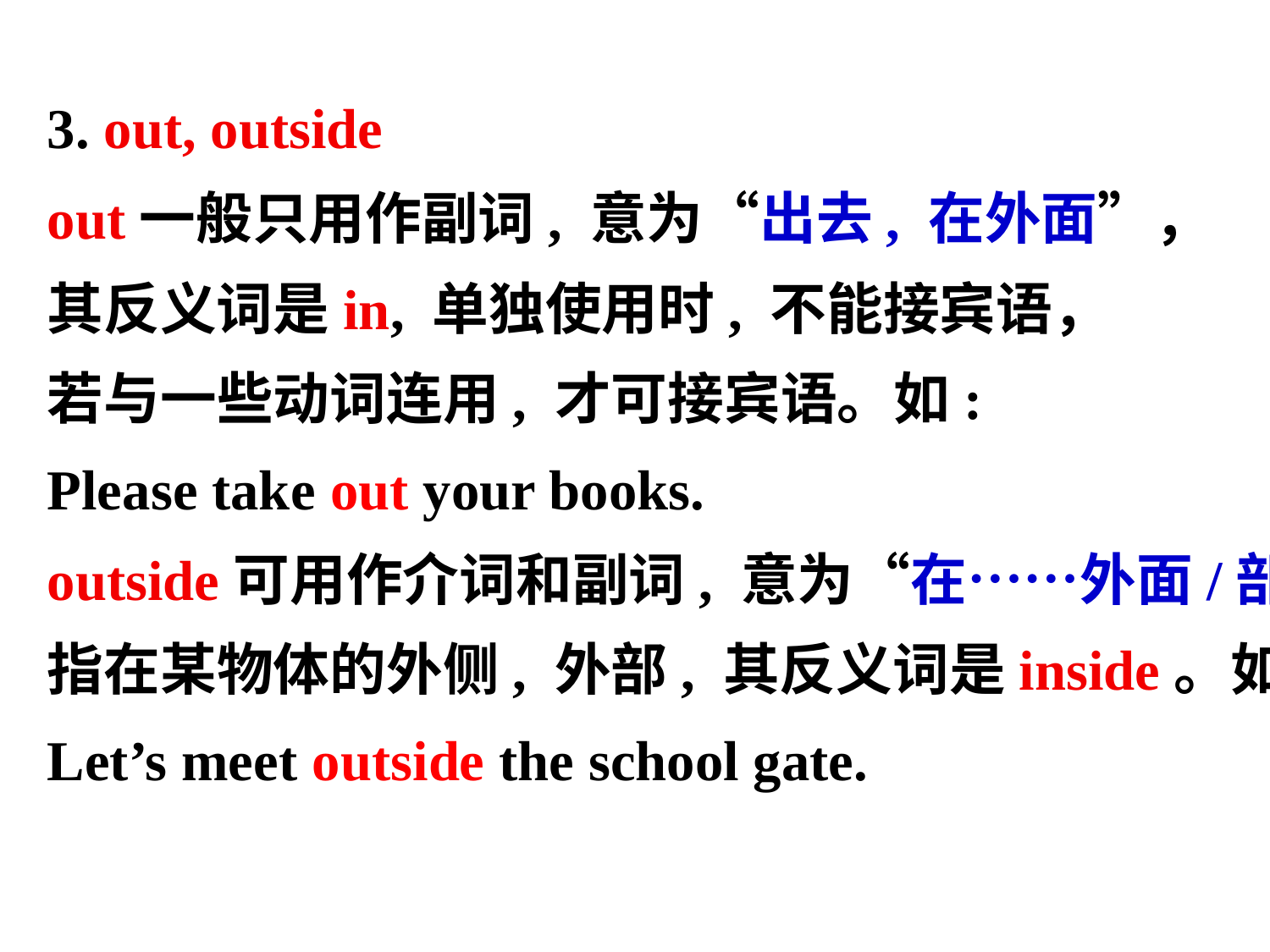

3. out, outside
out一般只用作副词, 意为“出去, 在外面”，
其反义词是in, 单独使用时, 不能接宾语，
若与一些动词连用, 才可接宾语。如:
Please take out your books.
outside可用作介词和副词, 意为“在……外面/部”，
指在某物体的外侧, 外部, 其反义词是inside。如:
Let’s meet outside the school gate.